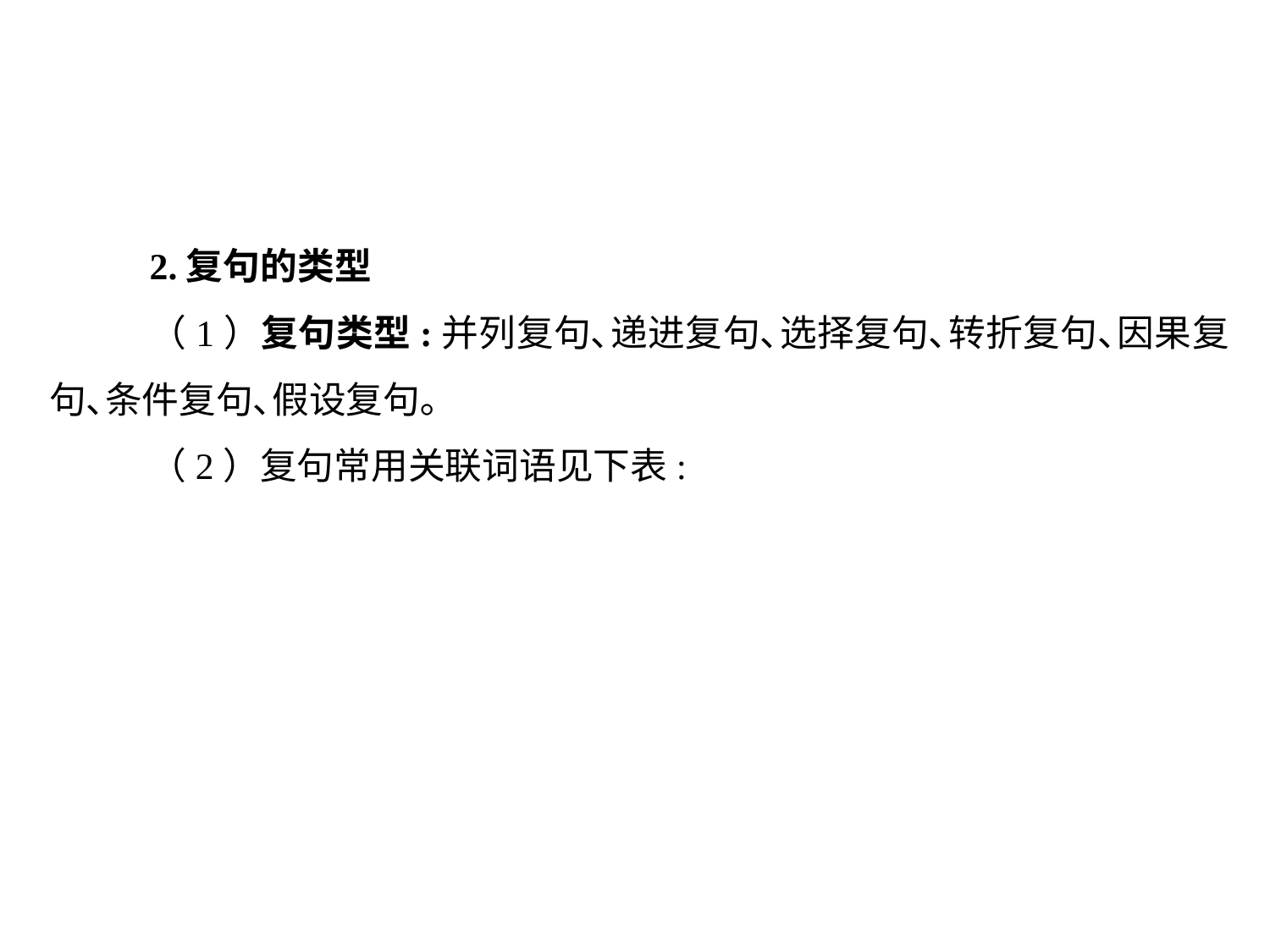

2.复句的类型
（1）复句类型:并列复句､递进复句､选择复句､转折复句､因果复句､条件复句､假设复句｡
（2）复句常用关联词语见下表: